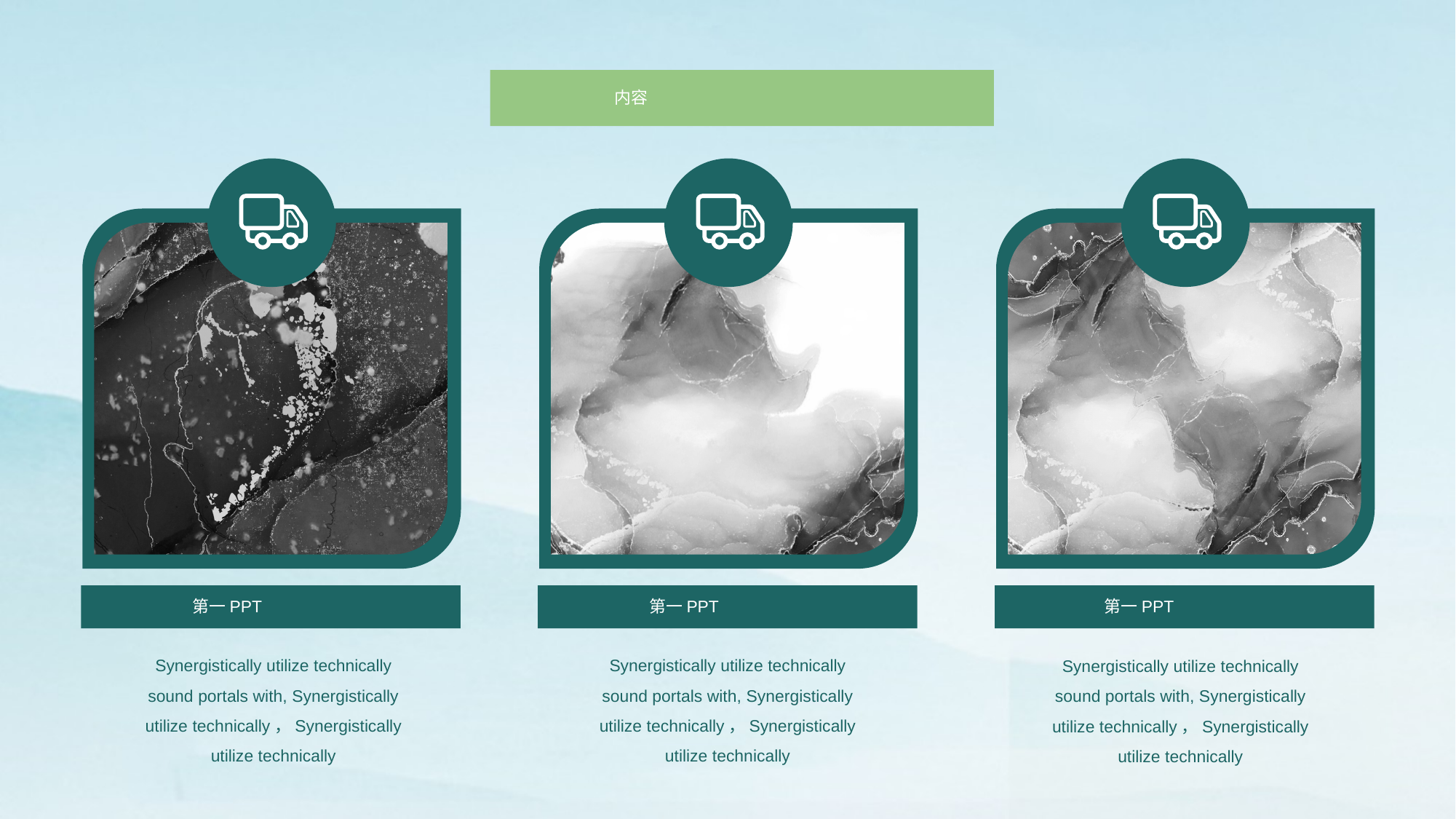

内容

第一PPT
第一PPT
第一PPT
Synergistically utilize technically sound portals with, Synergistically utilize technically，Synergistically utilize technically
Synergistically utilize technically sound portals with, Synergistically utilize technically，Synergistically utilize technically
Synergistically utilize technically sound portals with, Synergistically utilize technically，Synergistically utilize technically